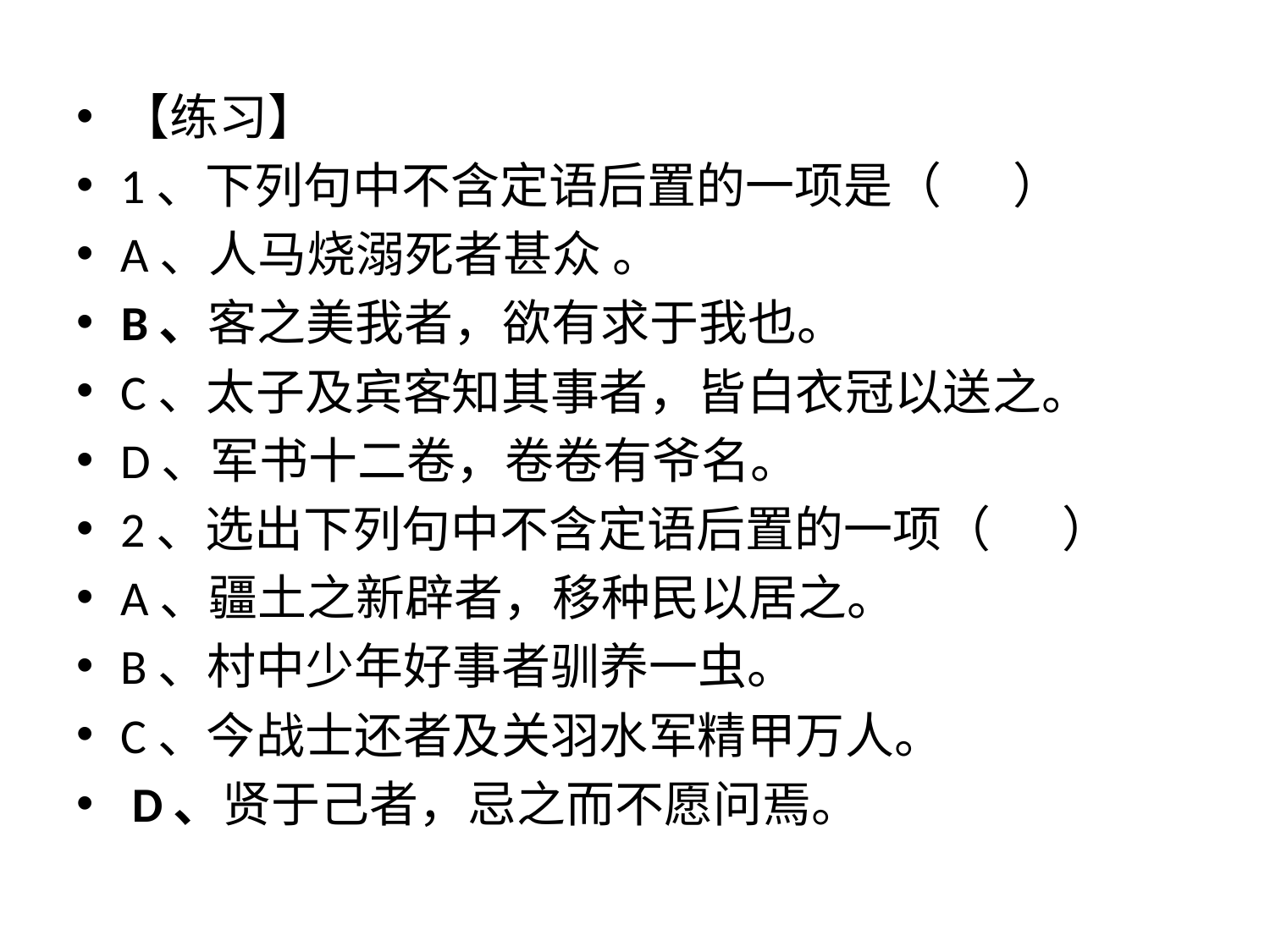

【练习】
1、下列句中不含定语后置的一项是（　  ）
A、人马烧溺死者甚众 。
B、客之美我者，欲有求于我也。
C、太子及宾客知其事者，皆白衣冠以送之。
D、军书十二卷，卷卷有爷名。
2、选出下列句中不含定语后置的一项（　  ）
A、疆土之新辟者，移种民以居之。
B、村中少年好事者驯养一虫。
C、今战士还者及关羽水军精甲万人。
 D、贤于己者，忌之而不愿问焉。